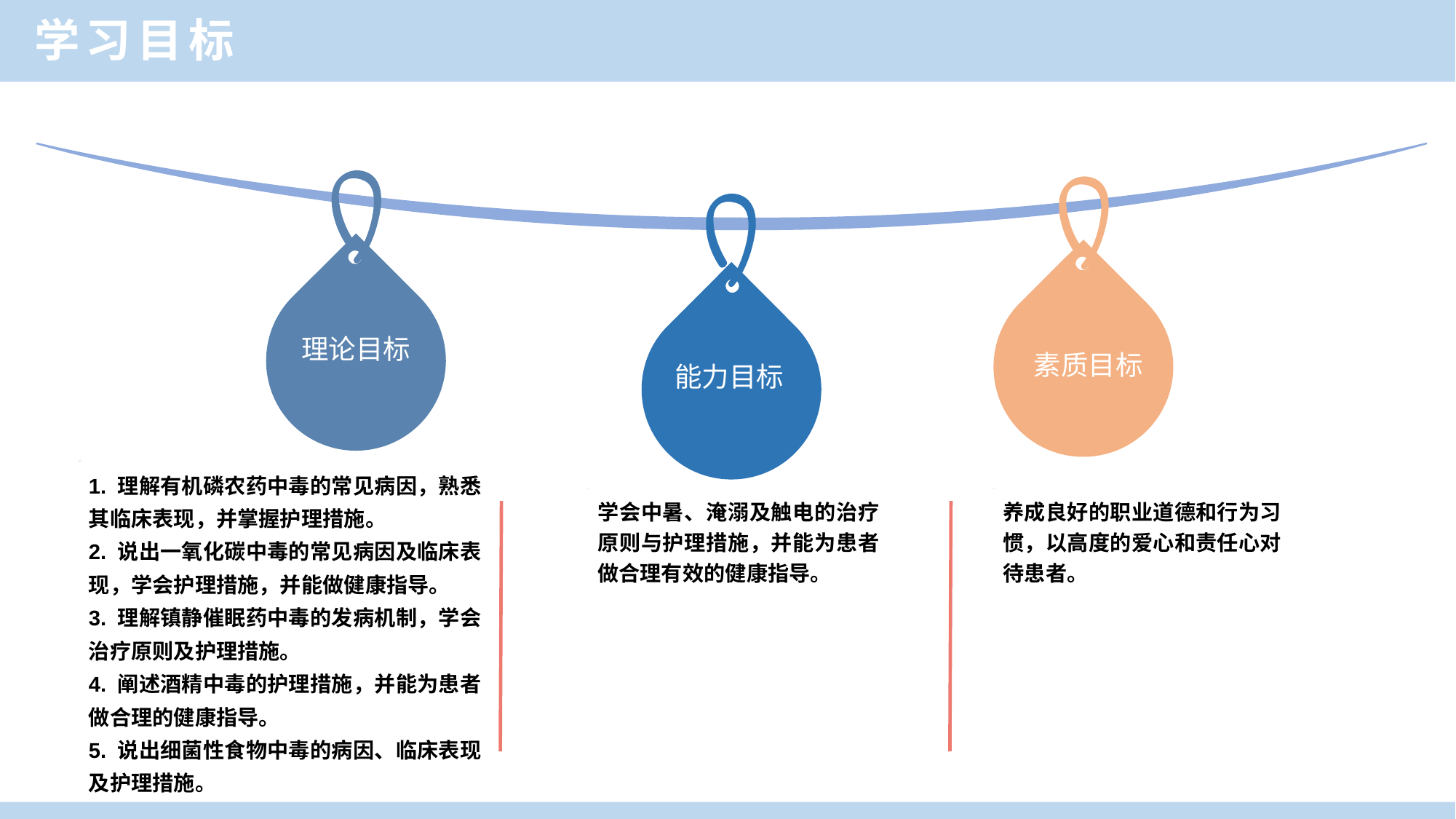

学习目标

理论目标

素质目标

能力目标
1. 理解有机磷农药中毒的常见病因，熟悉其临床表现，并掌握护理措施。
2. 说出一氧化碳中毒的常见病因及临床表现，学会护理措施，并能做健康指导。
3. 理解镇静催眠药中毒的发病机制，学会治疗原则及护理措施。
4. 阐述酒精中毒的护理措施，并能为患者做合理的健康指导。
5. 说出细菌性食物中毒的病因、临床表现及护理措施。
学会中暑、淹溺及触电的治疗原则与护理措施，并能为患者做合理有效的健康指导。
养成良好的职业道德和行为习惯，以高度的爱心和责任心对待患者。